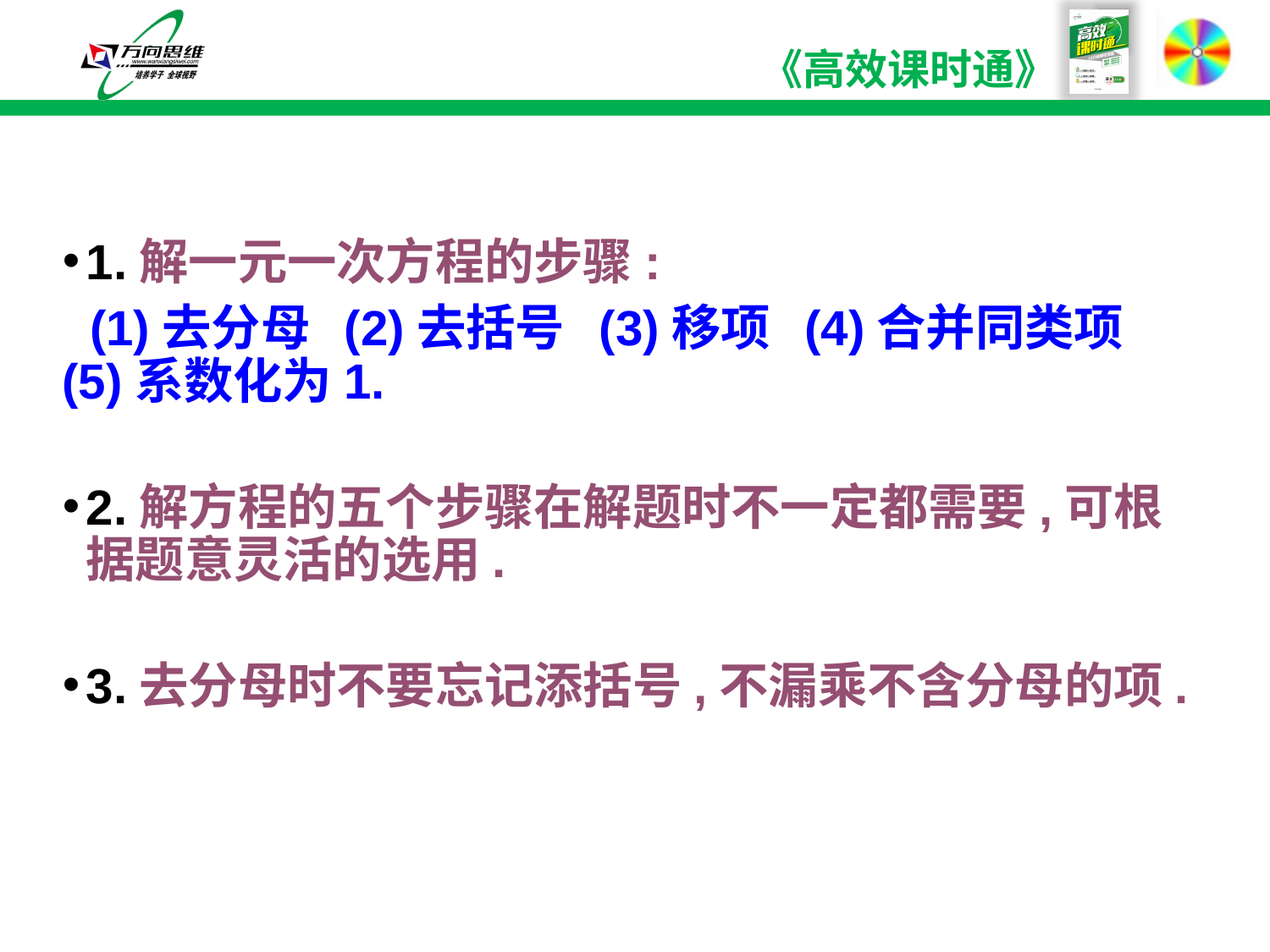

1.解一元一次方程的步骤:
  (1)去分母  (2)去括号  (3)移项  (4)合并同类项  (5)系数化为1.

2.解方程的五个步骤在解题时不一定都需要,可根据题意灵活的选用.

3.去分母时不要忘记添括号,不漏乘不含分母的项.